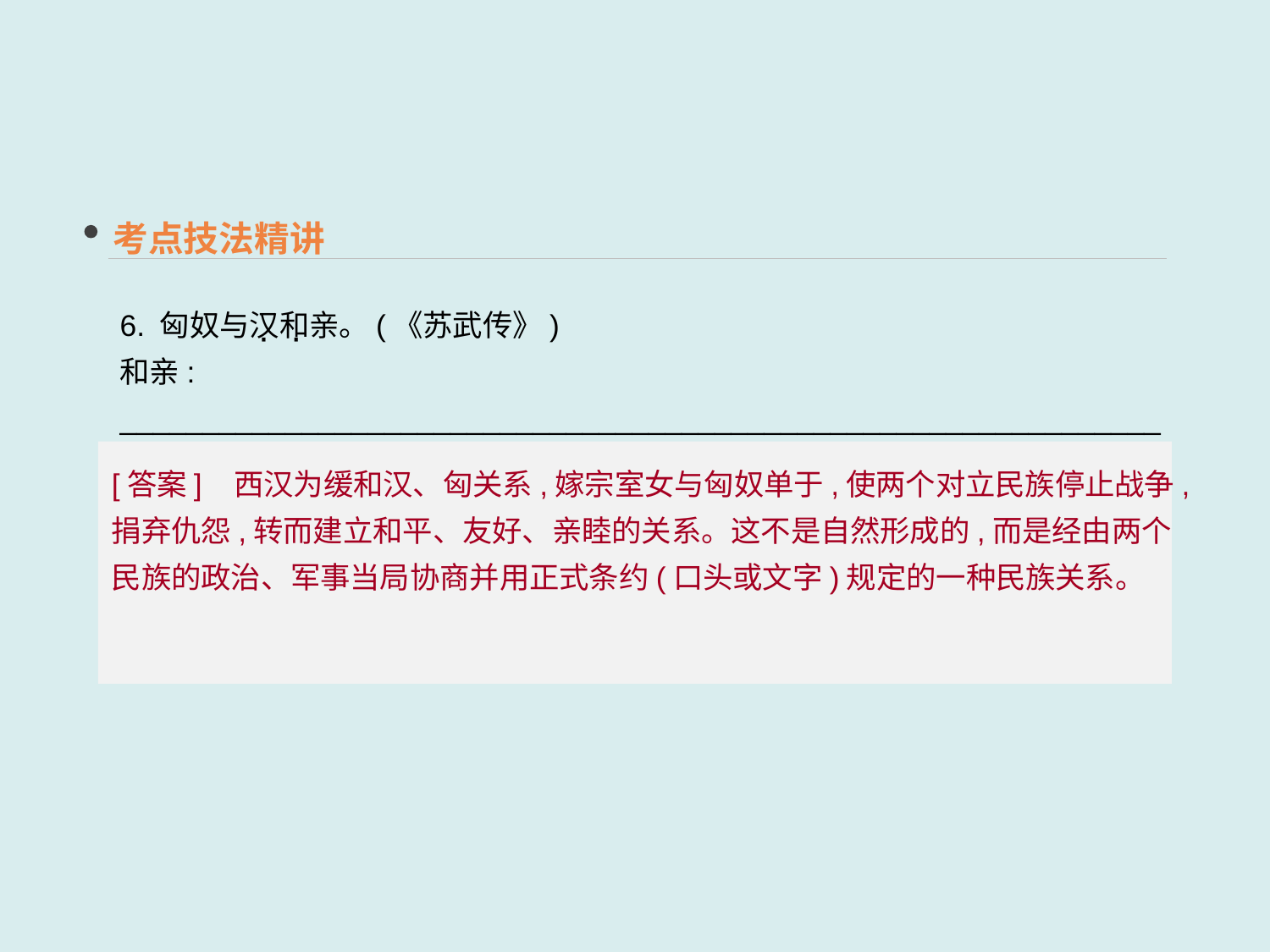

考点技法精讲

6. 匈奴与汉和亲。(《苏武传》)
和亲: ________________________________________________________________________

 ·  ·

[答案]   西汉为缓和汉、匈关系,嫁宗室女与匈奴单于,使两个对立民族停止战争,捐弃仇怨,转而建立和平、友好、亲睦的关系。这不是自然形成的,而是经由两个民族的政治、军事当局协商并用正式条约(口头或文字)规定的一种民族关系。